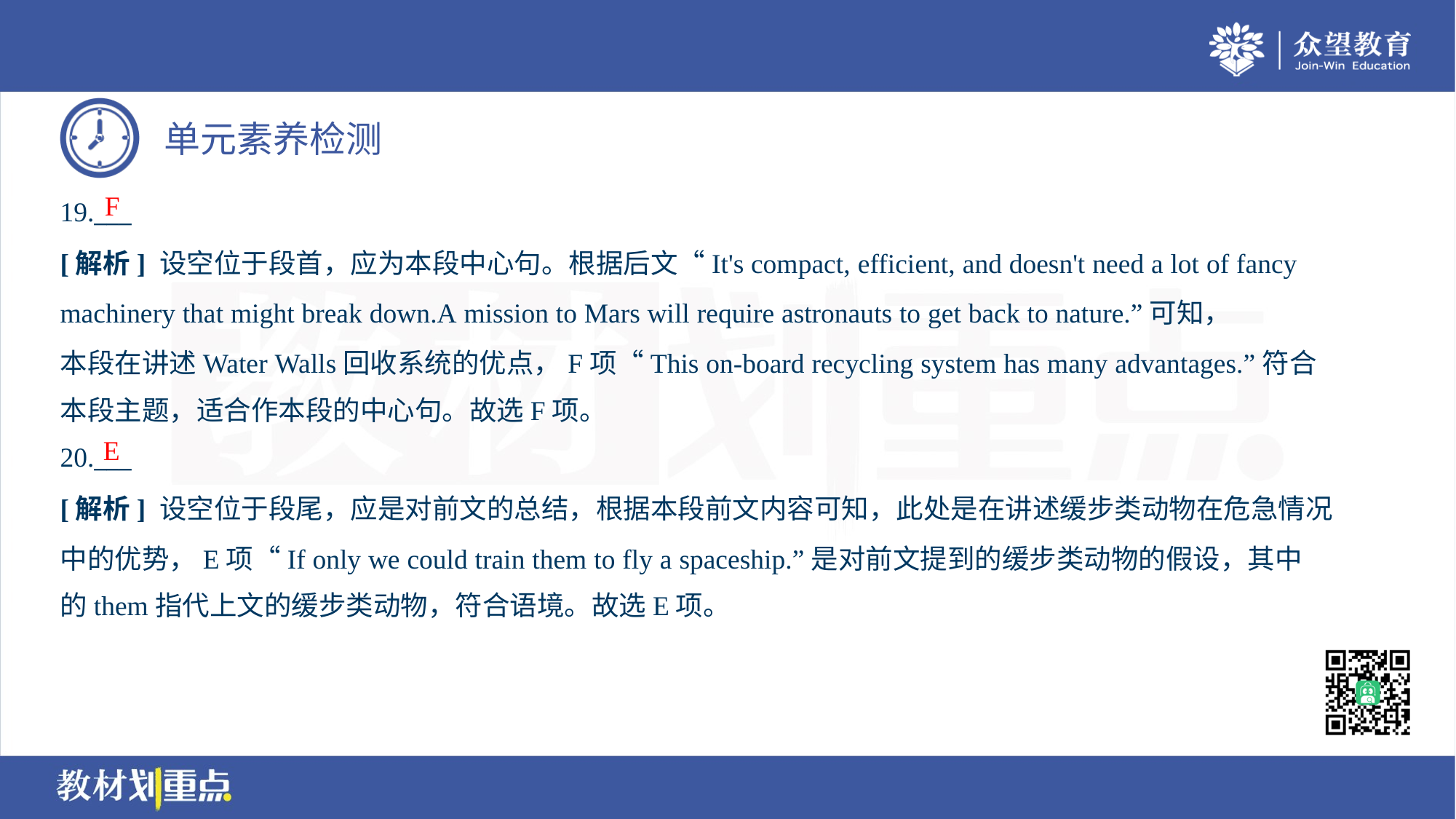

F
19.___
[解析] 设空位于段首，应为本段中心句。根据后文“It's compact, efficient, and doesn't need a lot of fancy
machinery that might break down.A mission to Mars will require astronauts to get back to nature.”可知，
本段在讲述Water Walls回收系统的优点，F项“This on-board recycling system has many advantages.”符合
本段主题，适合作本段的中心句。故选F项。
E
20.___
[解析] 设空位于段尾，应是对前文的总结，根据本段前文内容可知，此处是在讲述缓步类动物在危急情况
中的优势，E项“If only we could train them to fly a spaceship.”是对前文提到的缓步类动物的假设，其中
的them指代上文的缓步类动物，符合语境。故选E项。